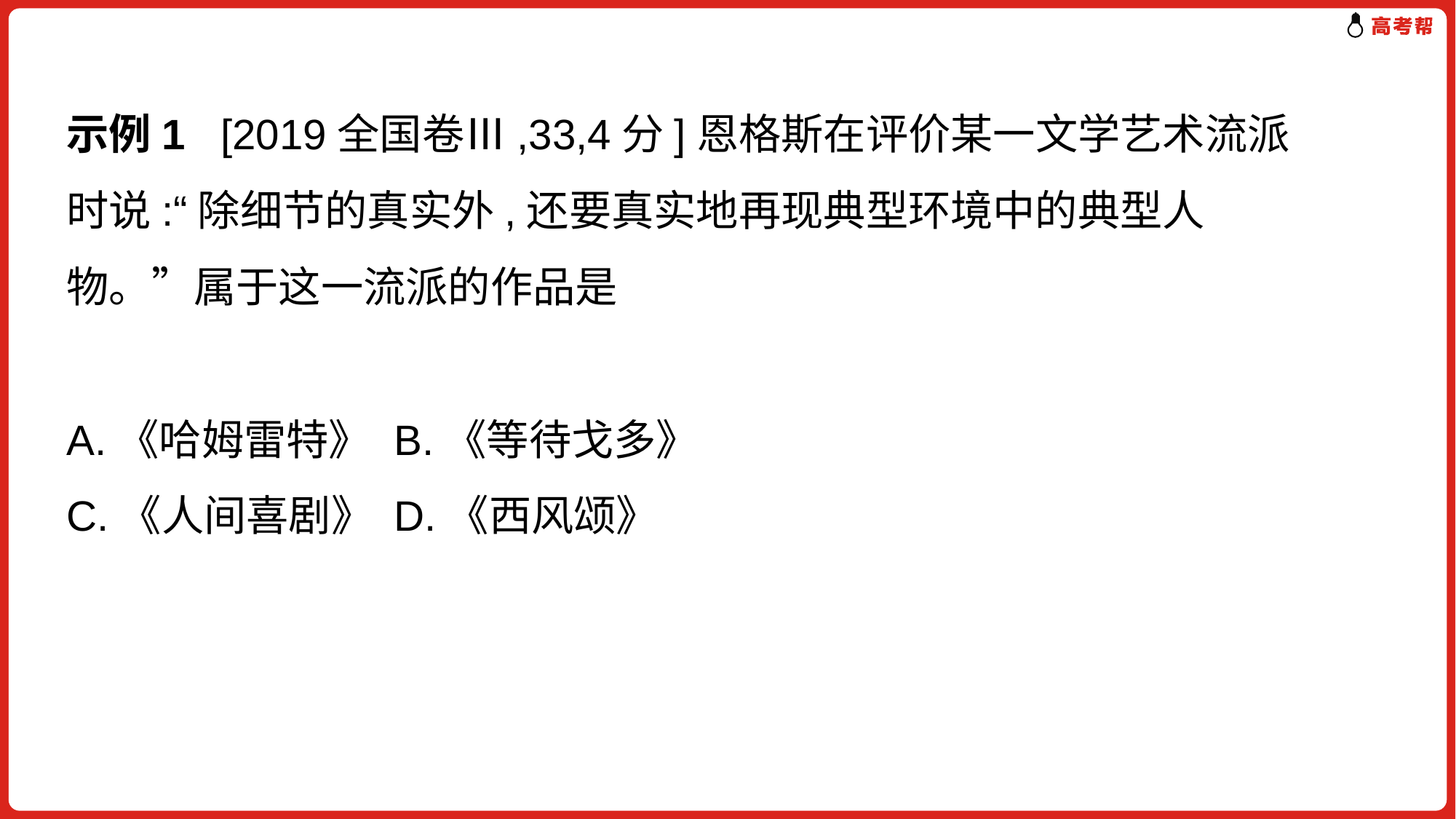

示例1   [2019全国卷Ⅲ,33,4分]恩格斯在评价某一文学艺术流派时说:“除细节的真实外,还要真实地再现典型环境中的典型人物。”属于这一流派的作品是
A.《哈姆雷特》	B.《等待戈多》
C.《人间喜剧》	D.《西风颂》